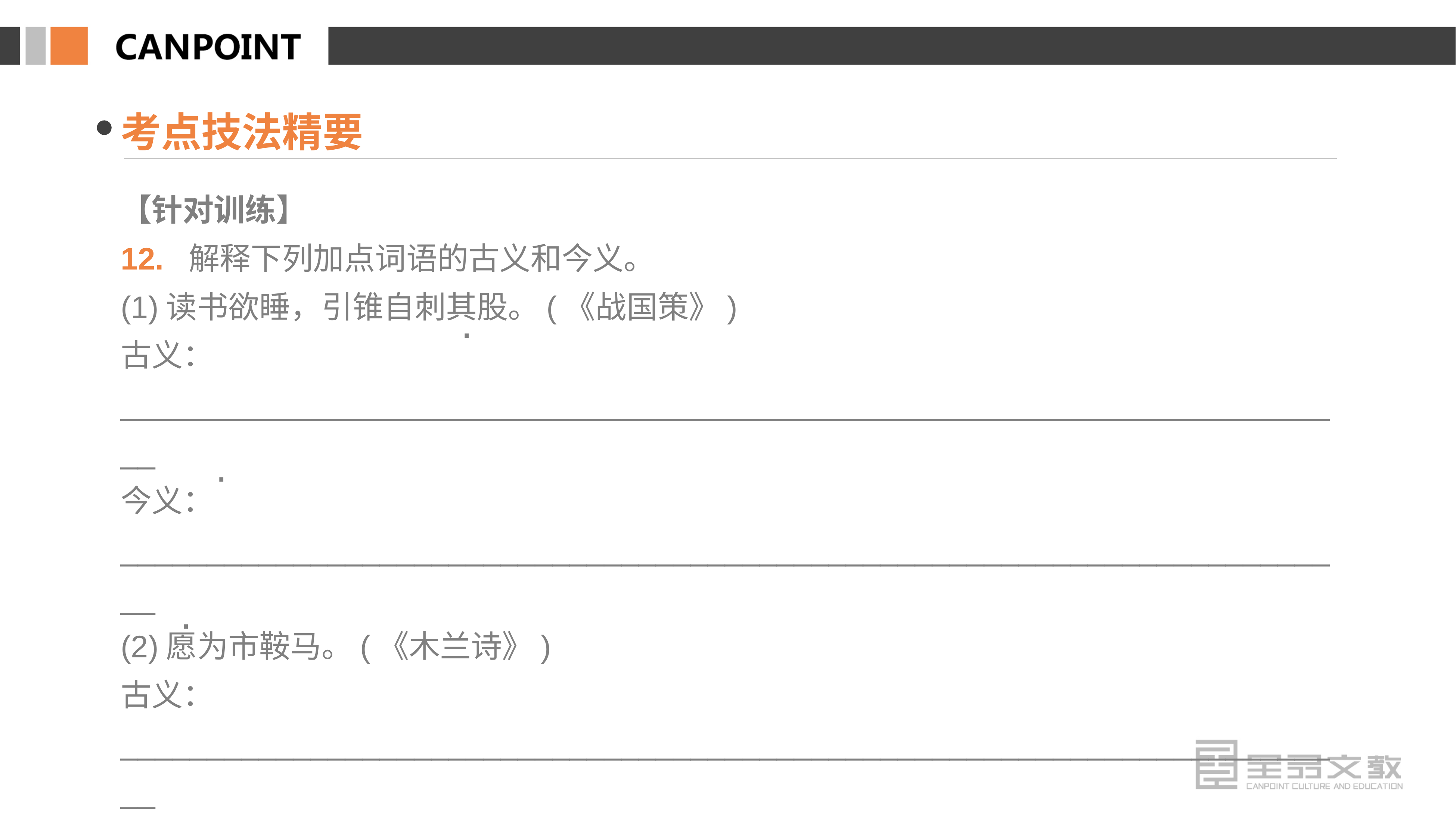

考点技法精要

【针对训练】
12.  解释下列加点词语的古义和今义。
(1)读书欲睡，引锥自刺其股。(《战国策》)
古义：________________________________________________________________________
今义：________________________________________________________________________
(2)愿为市鞍马。(《木兰诗》)
古义：________________________________________________________________________
今义：________________________________________________________________________
(3)多谢后世人，戒之慎勿忘！(《孔雀东南飞》)
古义：________________________________________________________________________
今义：________________________________________________________________________
·
·
·